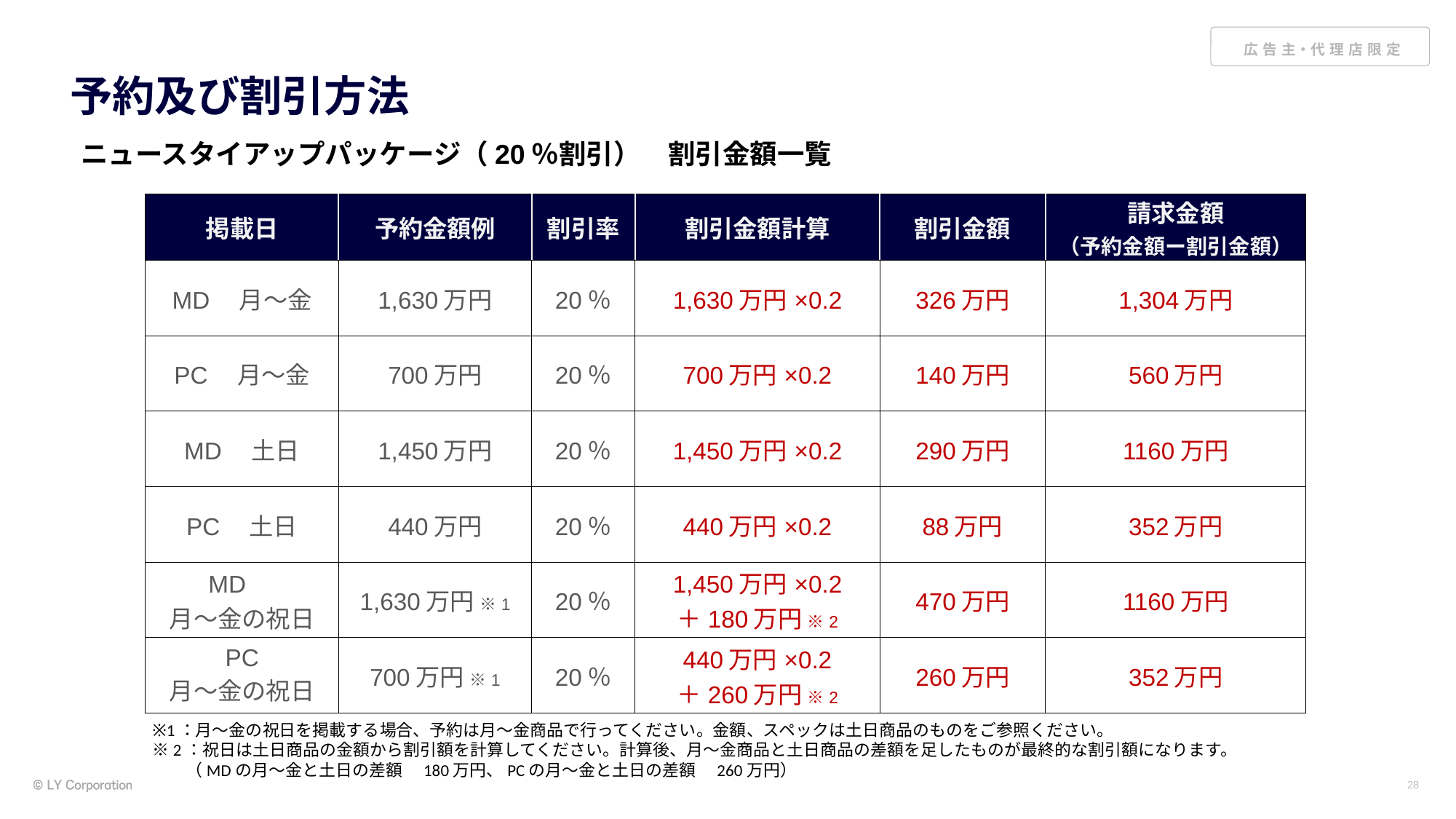

# 予約及び割引方法
ニュースタイアップパッケージ（20％割引）　割引金額一覧
| 掲載日 | 予約金額例 | 割引率 | 割引金額計算 | 割引金額 | 請求金額 （予約金額ー割引金額） |
| --- | --- | --- | --- | --- | --- |
| MD　月～金 | 1,630万円 | 20％ | 1,630万円×0.2 | 326万円 | 1,304万円 |
| PC　月～金 | 700万円 | 20％ | 700万円×0.2 | 140万円 | 560万円 |
| MD　土日 | 1,450万円 | 20％ | 1,450万円×0.2 | 290万円 | 1160万円 |
| PC　土日 | 440万円 | 20％ | 440万円×0.2 | 88万円 | 352万円 |
| MD　 月～金の祝日 | 1,630万円 ※1 | 20％ | 1,450万円×0.2 ＋180万円 ※2 | 470万円 | 1160万円 |
| PC 月～金の祝日 | 700万円 ※1 | 20％ | 440万円×0.2 ＋260万円 ※2 | 260万円 | 352万円 |
※1：月～金の祝日を掲載する場合、予約は月～金商品で行ってください。金額、スペックは土日商品のものをご参照ください。
※2：祝日は土日商品の金額から割引額を計算してください。計算後、月～金商品と土日商品の差額を足したものが最終的な割引額になります。
　　（MDの月～金と土日の差額　180万円、PCの月～金と土日の差額　260万円）